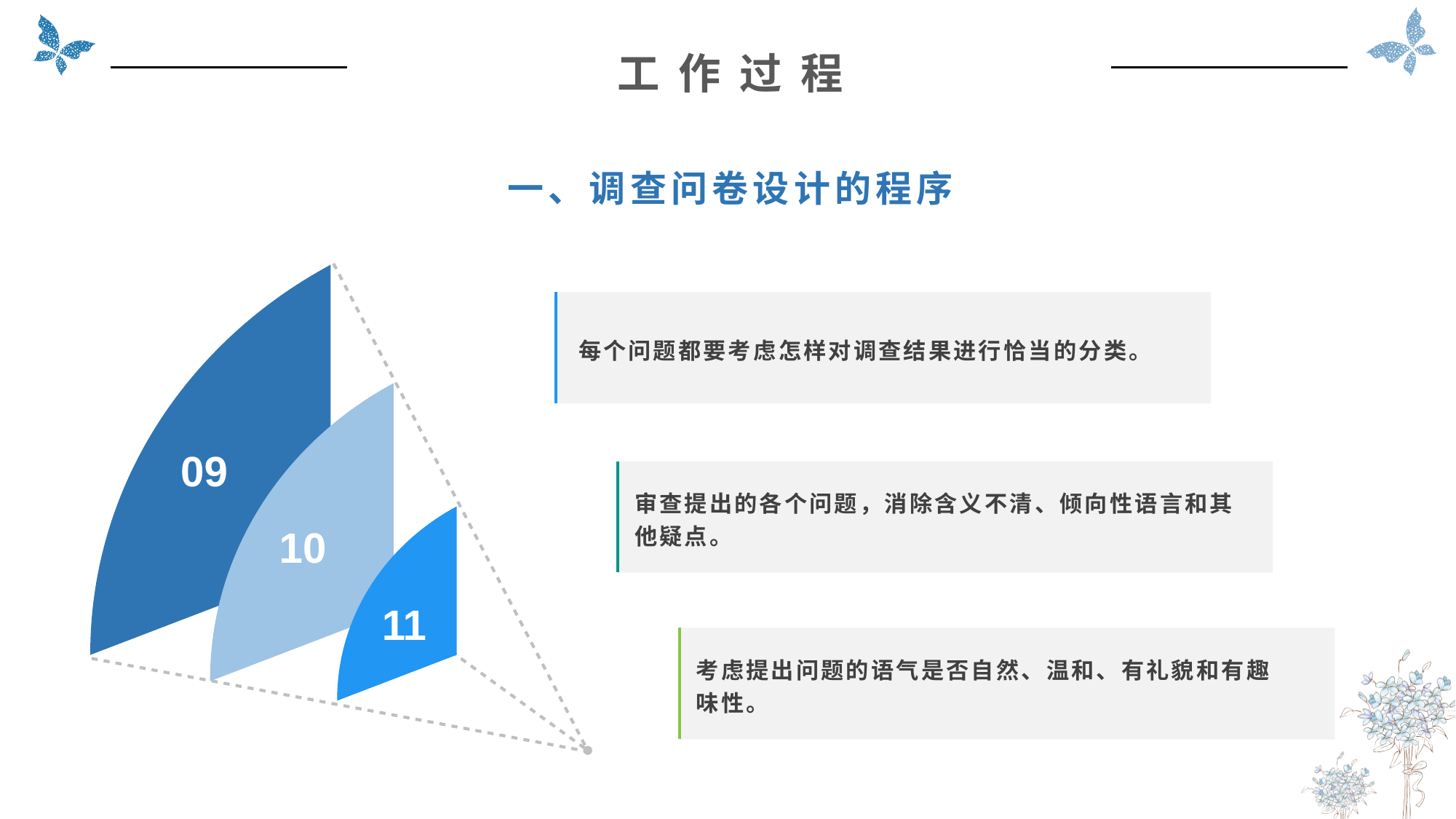

工 作 过 程
一、调查问卷设计的程序

09

10
11

每个问题都要考虑怎样对调查结果进行恰当的分类。

审查提出的各个问题，消除含义不清、倾向性语言和其他疑点。

考虑提出问题的语气是否自然、温和、有礼貌和有趣味性。